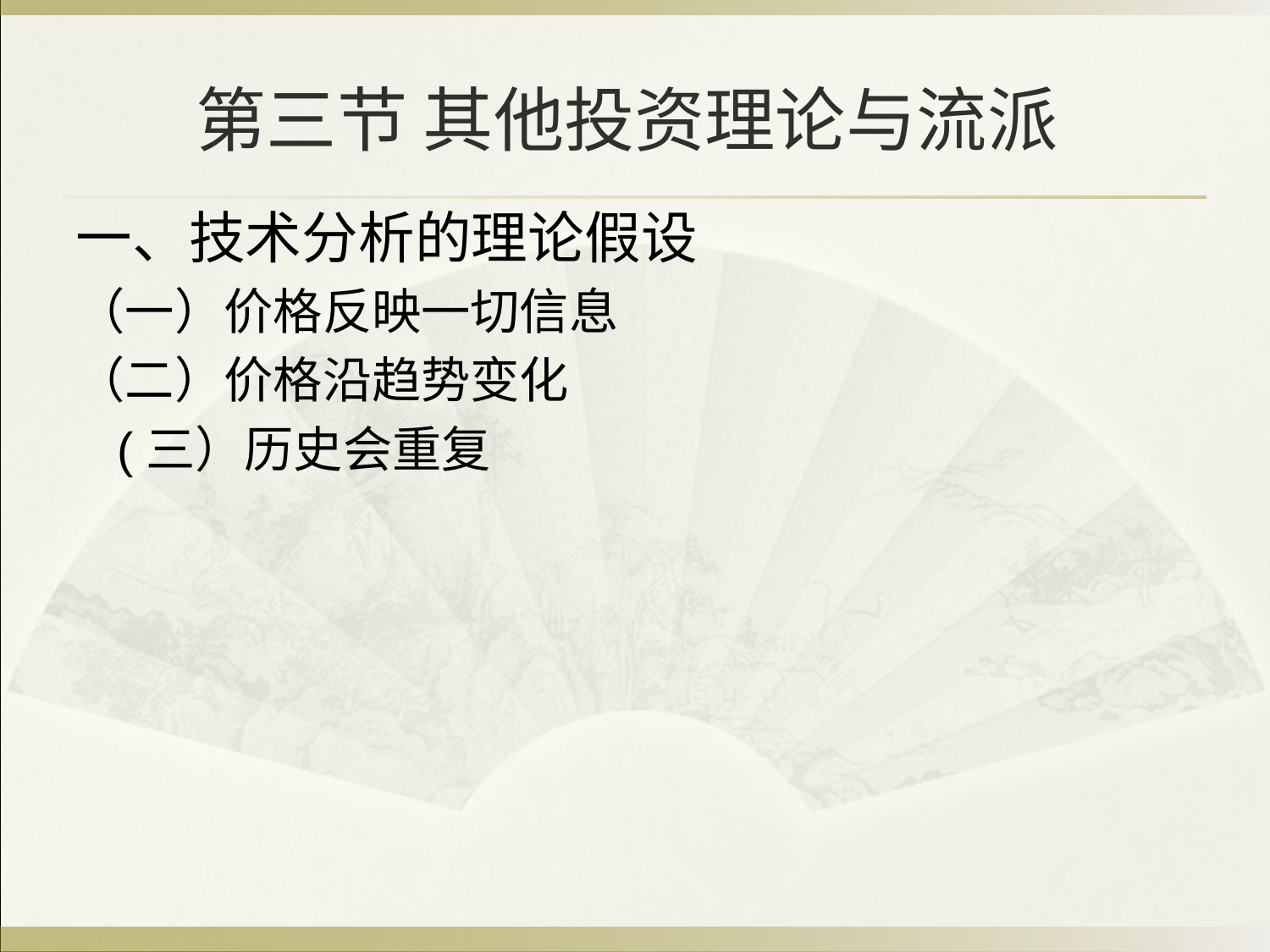

# 第三节 其他投资理论与流派
一、技术分析的理论假设
（一）价格反映一切信息
（二）价格沿趋势变化
   (三）历史会重复